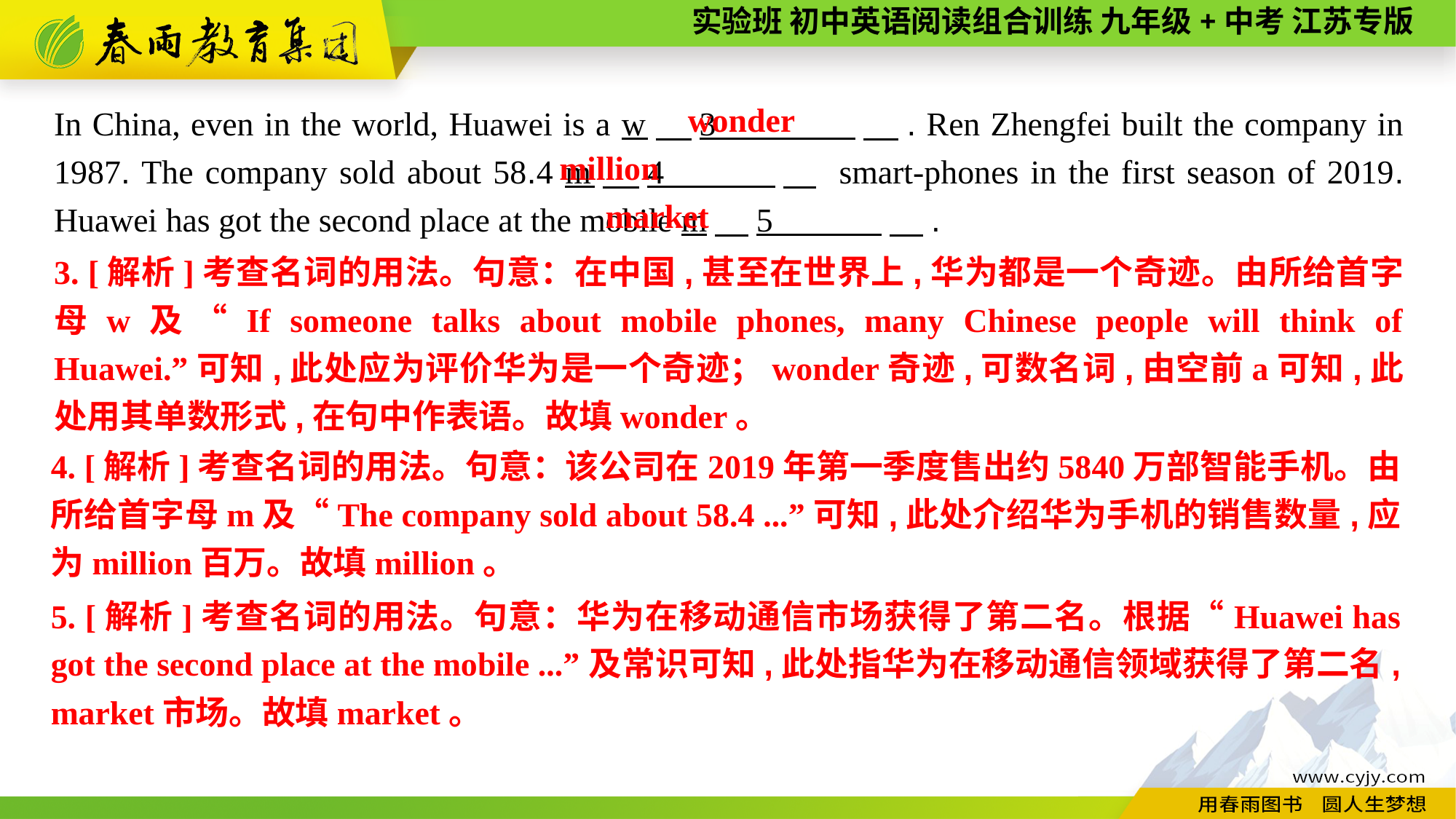

In China, even in the world, Huawei is a w　3             　. Ren Zhengfei built the company in 1987. The company sold about 58.4 m　4         　 smart-phones in the first season of 2019. Huawei has got the second place at the mobile m　5             　.
wonder
million
market
3. [解析]考查名词的用法。句意：在中国,甚至在世界上,华为都是一个奇迹。由所给首字母w及“If someone talks about mobile phones, many Chinese people will think of Huawei.”可知,此处应为评价华为是一个奇迹；wonder奇迹,可数名词,由空前a可知,此处用其单数形式,在句中作表语。故填wonder。
4. [解析]考查名词的用法。句意：该公司在2019年第一季度售出约5840万部智能手机。由所给首字母m及“The company sold about 58.4 ...”可知,此处介绍华为手机的销售数量,应为million百万。故填million。
5. [解析]考查名词的用法。句意：华为在移动通信市场获得了第二名。根据“Huawei has got the second place at the mobile ...”及常识可知,此处指华为在移动通信领域获得了第二名, market市场。故填market。